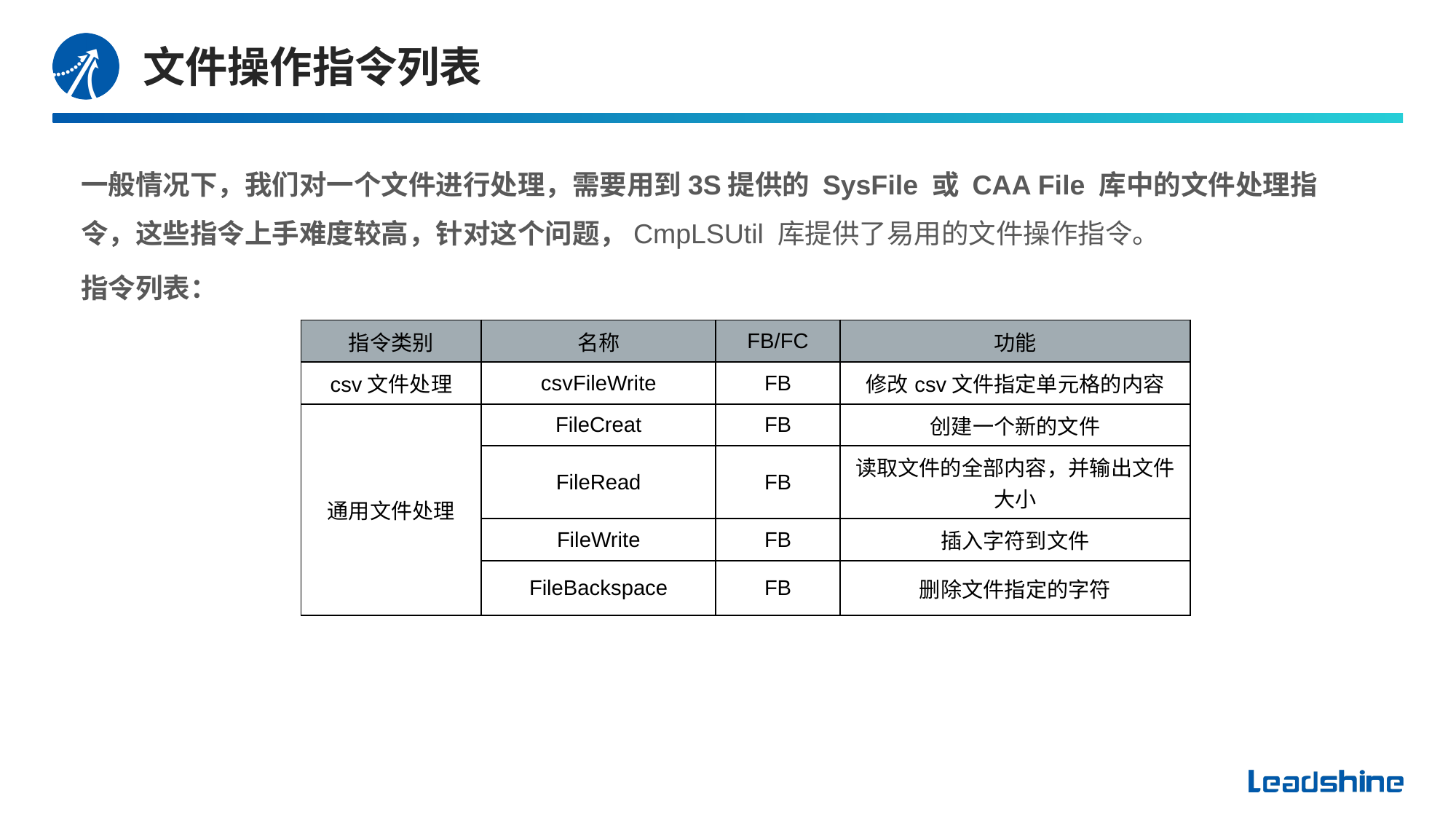

# 文件操作指令列表
一般情况下，我们对一个文件进行处理，需要用到3S提供的 SysFile 或 CAA File 库中的文件处理指令，这些指令上手难度较高，针对这个问题，CmpLSUtil 库提供了易用的文件操作指令。
指令列表：
| 指令类别 | 名称 | FB/FC | 功能 |
| --- | --- | --- | --- |
| csv文件处理 | csvFileWrite | FB | 修改csv文件指定单元格的内容 |
| 通用文件处理 | FileCreat | FB | 创建一个新的文件 |
|  | FileRead | FB | 读取文件的全部内容，并输出文件大小 |
|  | FileWrite | FB | 插入字符到文件 |
|  | FileBackspace | FB | 删除文件指定的字符 |